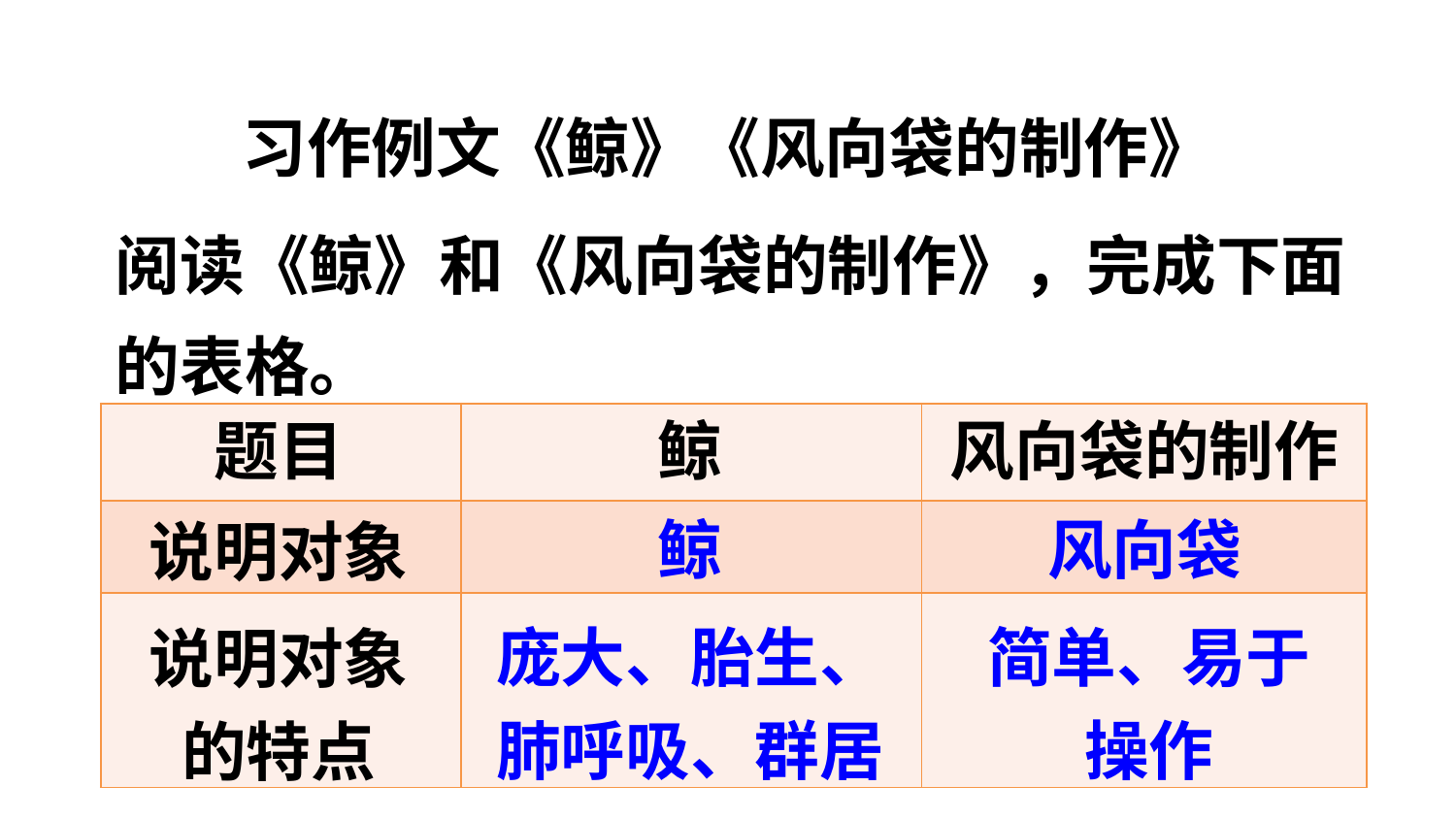

习作例文《鲸》《风向袋的制作》
阅读《鲸》和《风向袋的制作》，完成下面的表格。
|  |  |  |
| --- | --- | --- |
|  |  |  |
|  |  |  |
题目
鲸
风向袋的制作
鲸
风向袋
说明对象
庞大、胎生、肺呼吸、群居
简单、易于操作
说明对象的特点